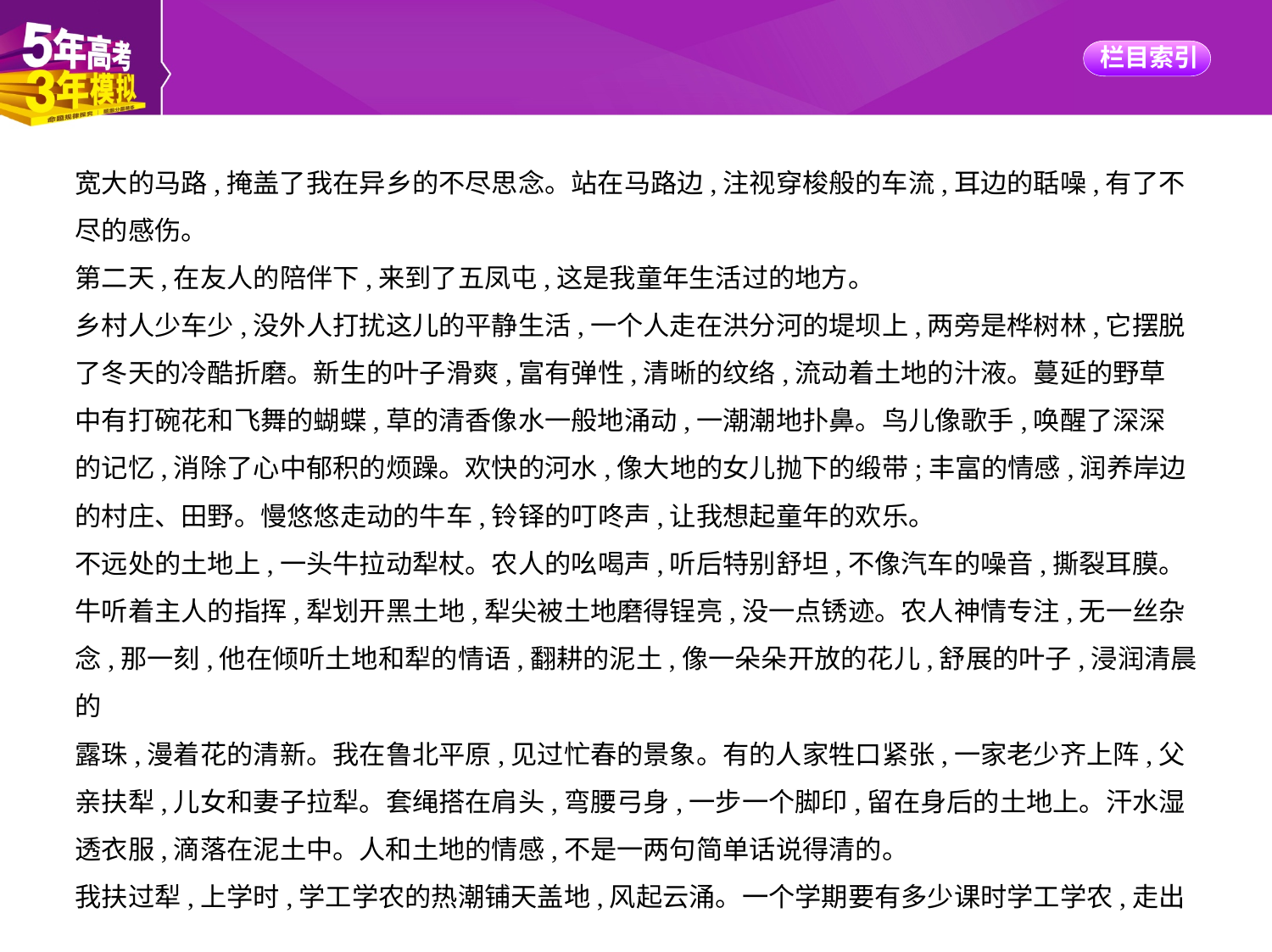

宽大的马路,掩盖了我在异乡的不尽思念。站在马路边,注视穿梭般的车流,耳边的聒噪,有了不
尽的感伤。
第二天,在友人的陪伴下,来到了五凤屯,这是我童年生活过的地方。
乡村人少车少,没外人打扰这儿的平静生活,一个人走在洪分河的堤坝上,两旁是桦树林,它摆脱
了冬天的冷酷折磨。新生的叶子滑爽,富有弹性,清晰的纹络,流动着土地的汁液。蔓延的野草
中有打碗花和飞舞的蝴蝶,草的清香像水一般地涌动,一潮潮地扑鼻。鸟儿像歌手,唤醒了深深
的记忆,消除了心中郁积的烦躁。欢快的河水,像大地的女儿抛下的缎带;丰富的情感,润养岸边
的村庄、田野。慢悠悠走动的牛车,铃铎的叮咚声,让我想起童年的欢乐。
不远处的土地上,一头牛拉动犁杖。农人的吆喝声,听后特别舒坦,不像汽车的噪音,撕裂耳膜。
牛听着主人的指挥,犁划开黑土地,犁尖被土地磨得锃亮,没一点锈迹。农人神情专注,无一丝杂
念,那一刻,他在倾听土地和犁的情语,翻耕的泥土,像一朵朵开放的花儿,舒展的叶子,浸润清晨的
露珠,漫着花的清新。我在鲁北平原,见过忙春的景象。有的人家牲口紧张,一家老少齐上阵,父
亲扶犁,儿女和妻子拉犁。套绳搭在肩头,弯腰弓身,一步一个脚印,留在身后的土地上。汗水湿
透衣服,滴落在泥土中。人和土地的情感,不是一两句简单话说得清的。
我扶过犁,上学时,学工学农的热潮铺天盖地,风起云涌。一个学期要有多少课时学工学农,走出